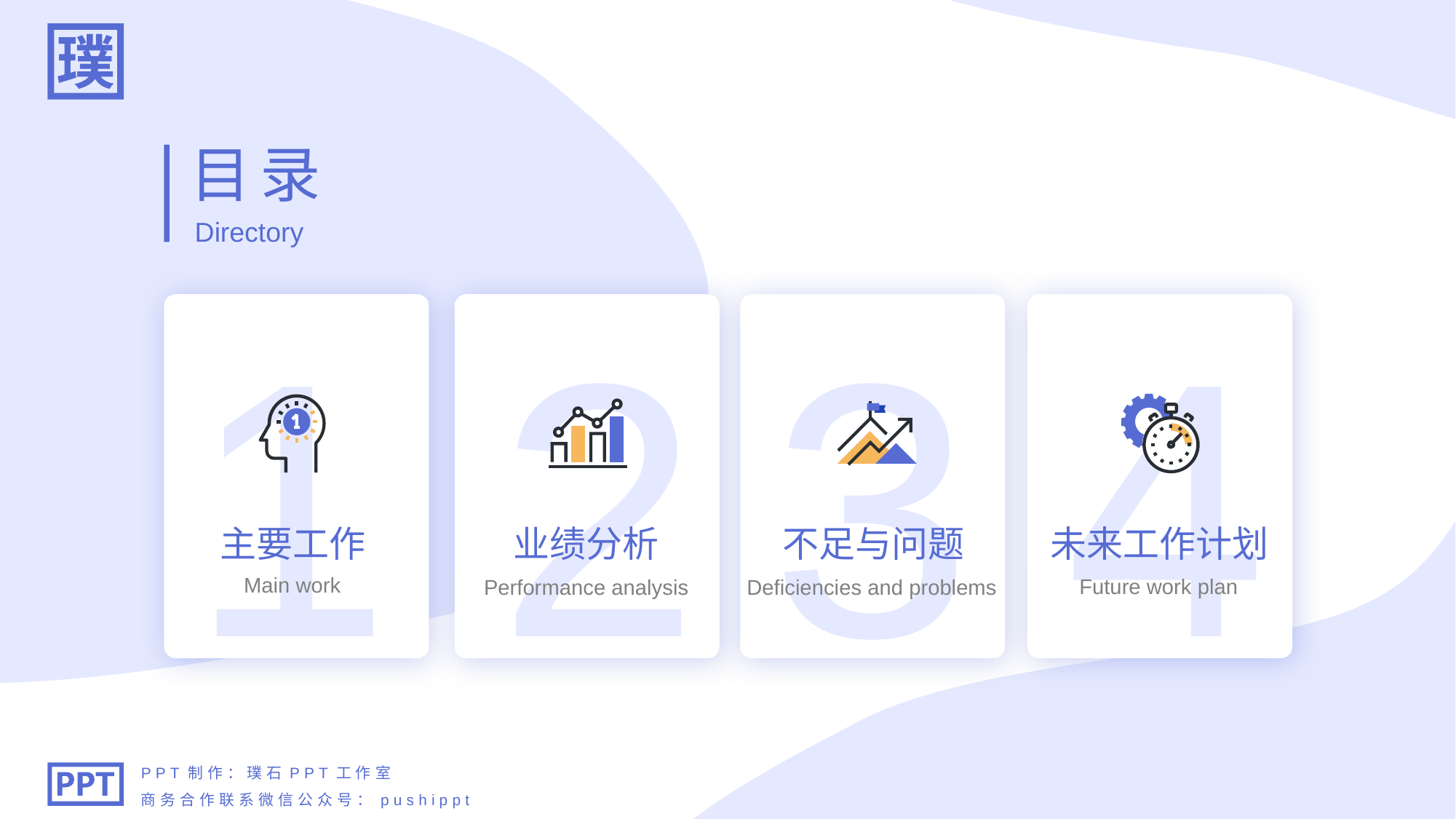

目录

Directory
1
2
3
4

主要工作
业绩分析
不足与问题
未来工作计划
Main work
Future work plan
Performance analysis
Deficiencies and problems